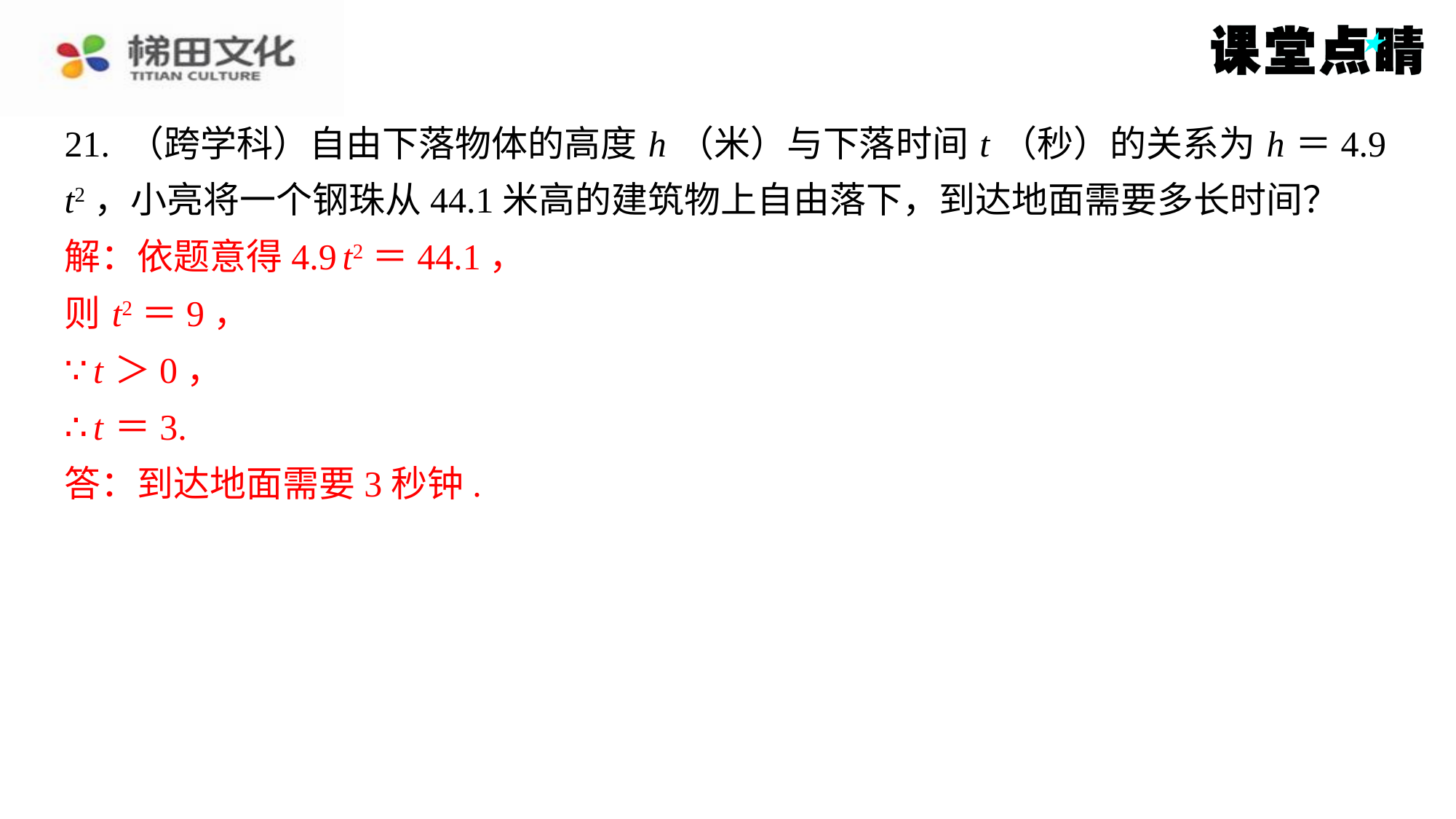

21. （跨学科）自由下落物体的高度 h （米）与下落时间 t （秒）的关系为 h ＝4.9
t2，小亮将一个钢珠从44.1米高的建筑物上自由落下，到达地面需要多长时间？
解：依题意得4.9 t2＝44.1，
则 t2＝9，
∵ t ＞0，
∴ t ＝3.
答：到达地面需要3秒钟.
解：依题意得4.9 t2＝44.1，
则 t2＝9，
∵ t ＞0，
∴ t ＝3.
答：到达地面需要3秒钟.